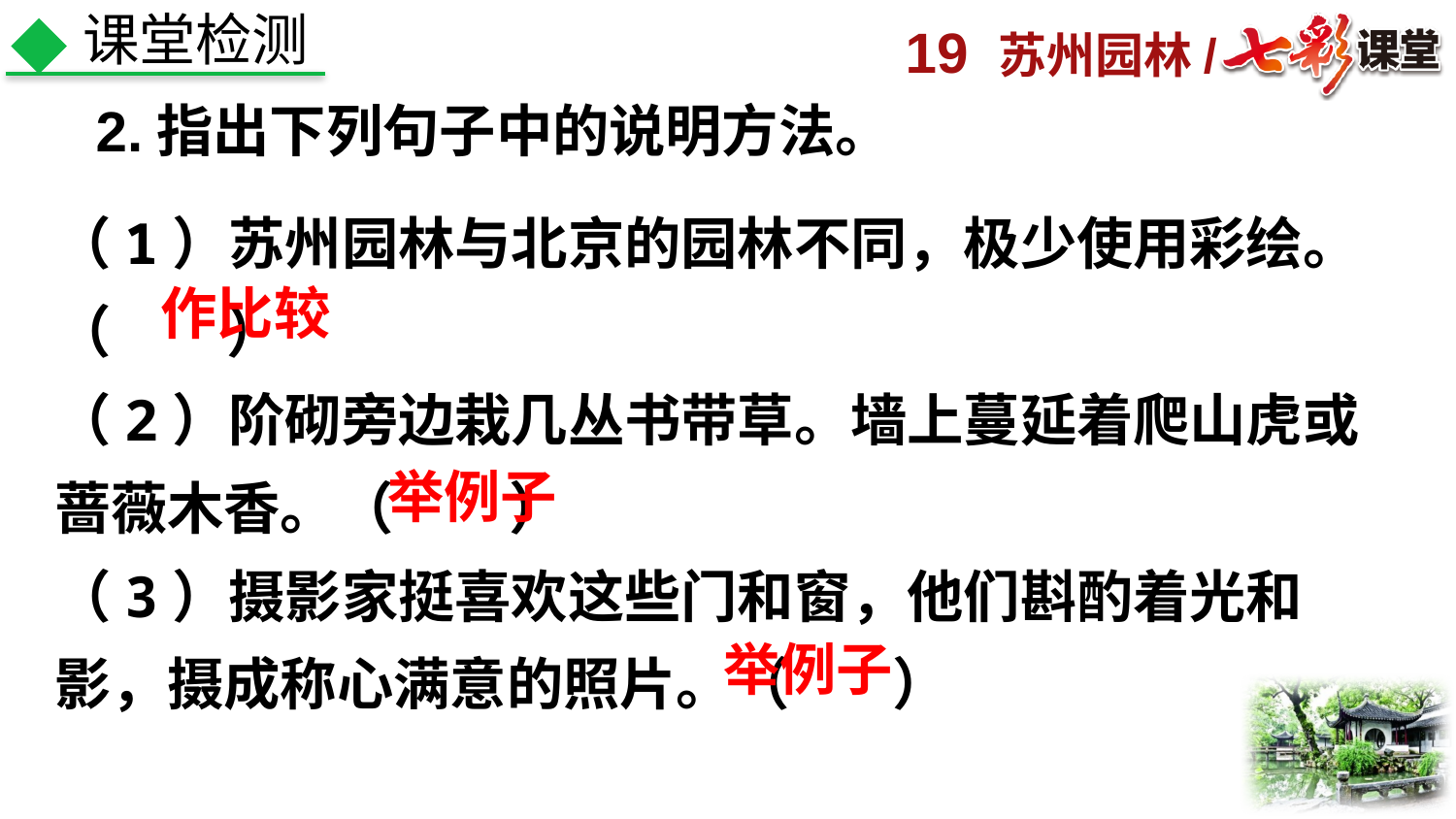

课堂检测

2.指出下列句子中的说明方法。
（1）苏州园林与北京的园林不同，极少使用彩绘。
（         ）
（2）阶砌旁边栽几丛书带草。墙上蔓延着爬山虎或蔷薇木香。（         ）
（3）摄影家挺喜欢这些门和窗，他们斟酌着光和影，摄成称心满意的照片。（        ）
作比较
举例子
举例子